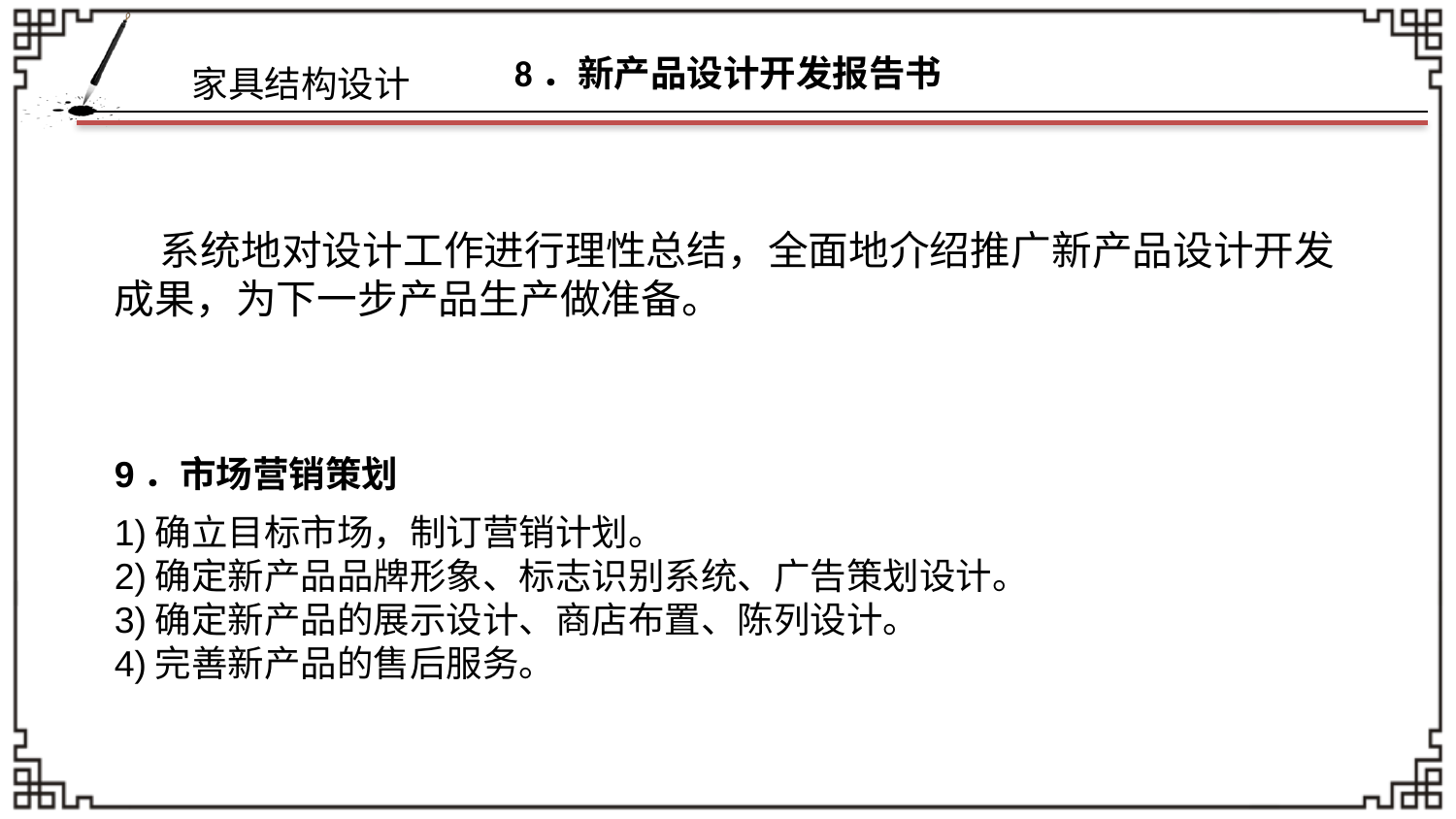

# 8．新产品设计开发报告书
    系统地对设计工作进行理性总结，全面地介绍推广新产品设计开发成果，为下一步产品生产做准备。
9．市场营销策划
1)确立目标市场，制订营销计划。
2)确定新产品品牌形象、标志识别系统、广告策划设计。
3)确定新产品的展示设计、商店布置、陈列设计。
4)完善新产品的售后服务。